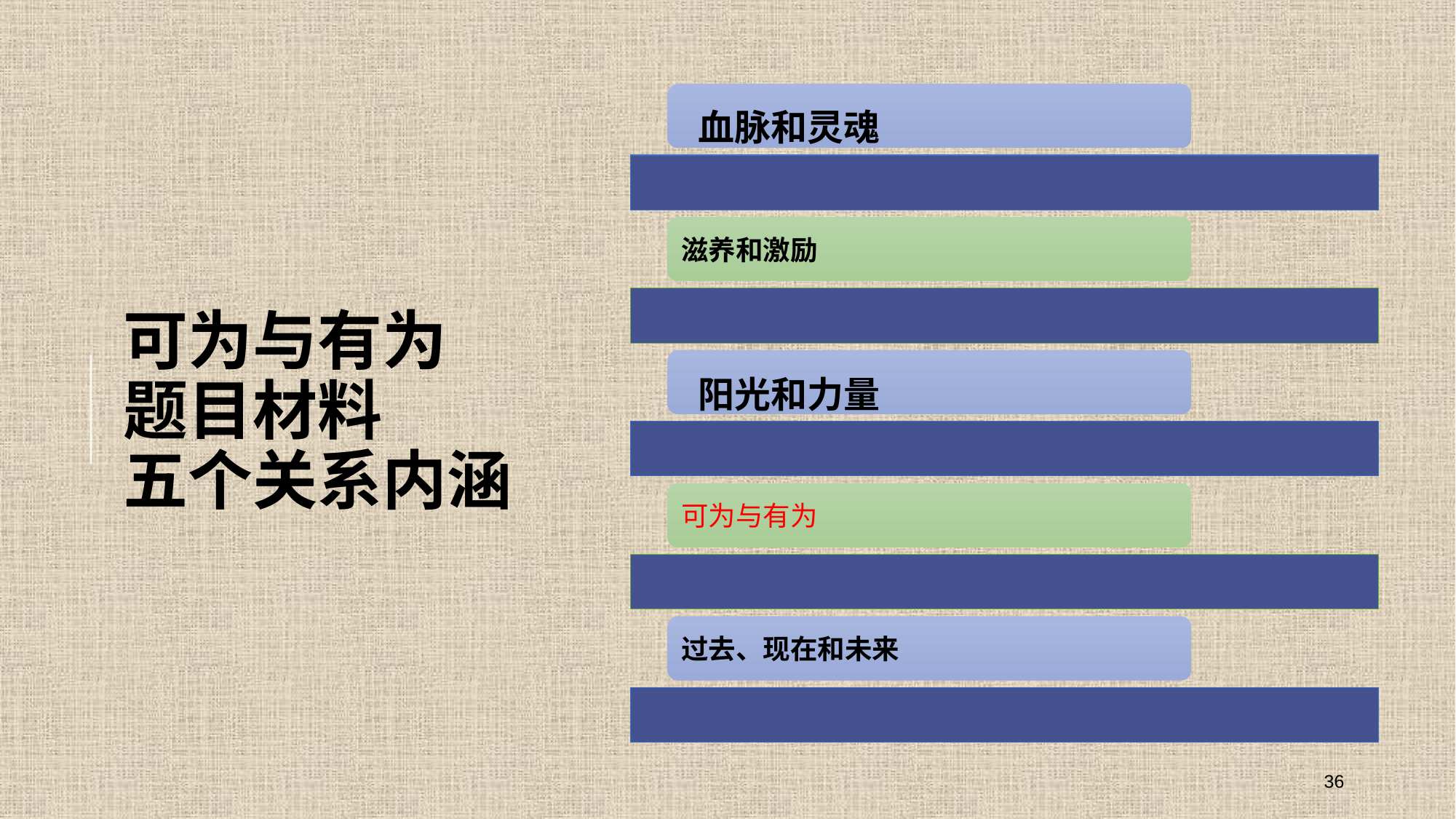

滋养和激励
可为与有为
过去、现在和未来
# 可为与有为 题目材料 五个关系内涵
血脉和灵魂
阳光和力量
36